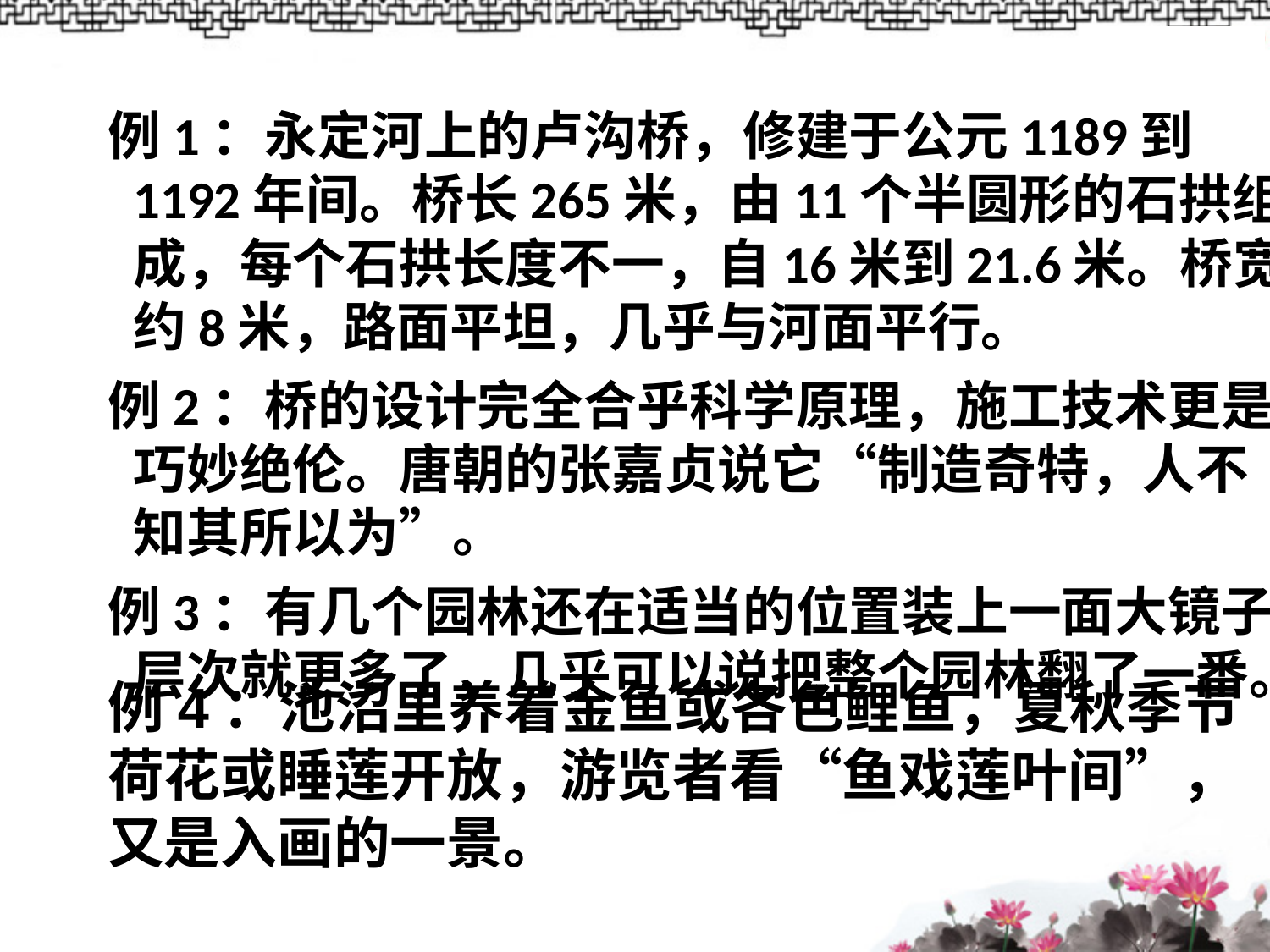

例1：永定河上的卢沟桥，修建于公元1189到1192年间。桥长265米，由11个半圆形的石拱组成，每个石拱长度不一，自16米到21.6米。桥宽约8米，路面平坦，几乎与河面平行。
例2：桥的设计完全合乎科学原理，施工技术更是巧妙绝伦。唐朝的张嘉贞说它“制造奇特，人不知其所以为”。
例3：有几个园林还在适当的位置装上一面大镜子，层次就更多了，几乎可以说把整个园林翻了一番。
例4：池沼里养着金鱼或各色鲤鱼，夏秋季节荷花或睡莲开放，游览者看“鱼戏莲叶间”，又是入画的一景。